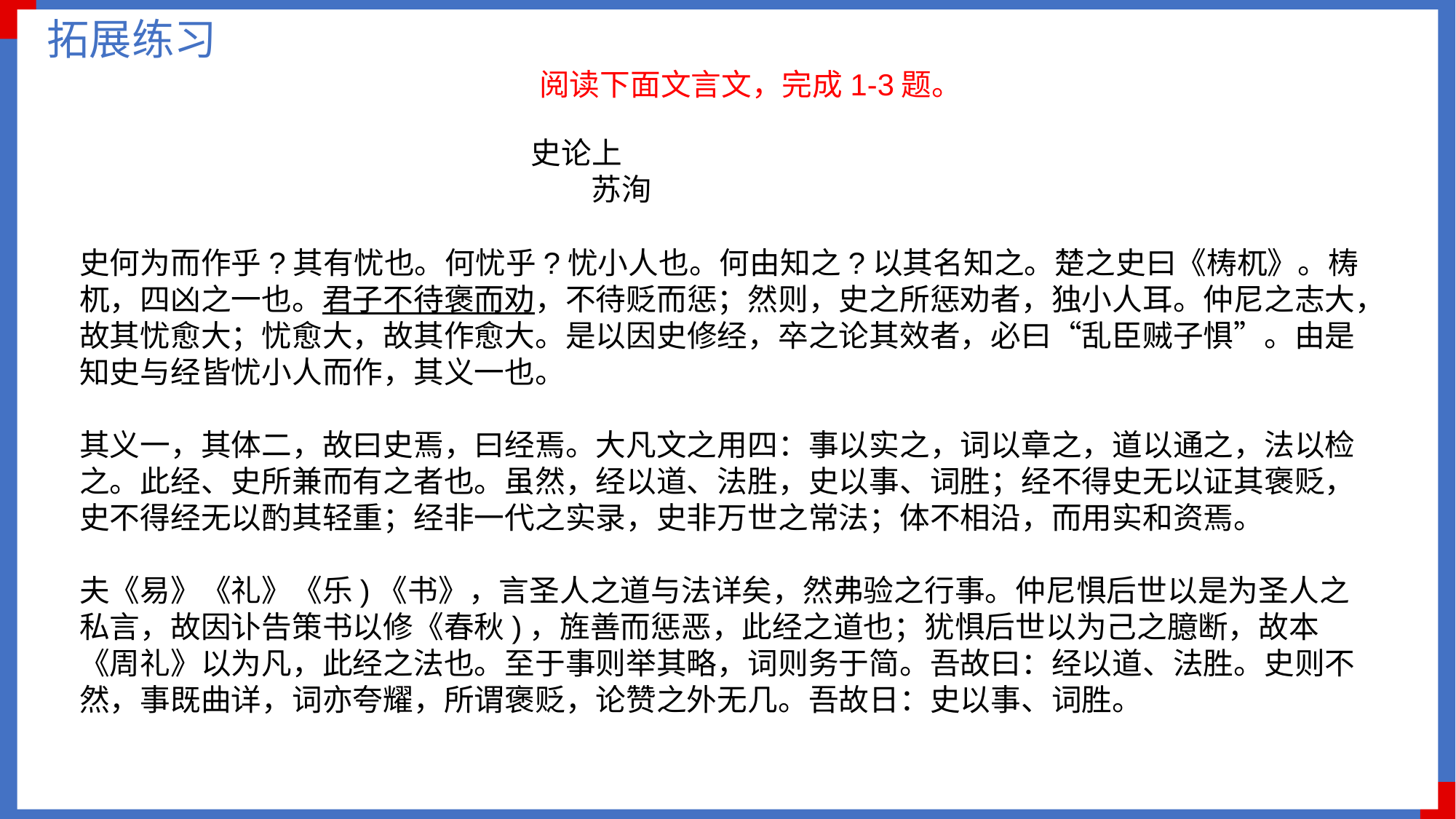

拓展练习
阅读下面文言文，完成1-3题。
                                                                  史论上
                                                                           苏洵

史何为而作乎?其有忧也。何忧乎?忧小人也。何由知之?以其名知之。楚之史曰《梼杌》。梼杌，四凶之一也。君子不待褒而劝，不待贬而惩；然则，史之所惩劝者，独小人耳。仲尼之志大，故其忧愈大；忧愈大，故其作愈大。是以因史修经，卒之论其效者，必曰“乱臣贼子惧”。由是知史与经皆忧小人而作，其义一也。

其义一，其体二，故曰史焉，曰经焉。大凡文之用四：事以实之，词以章之，道以通之，法以检之。此经、史所兼而有之者也。虽然，经以道、法胜，史以事、词胜；经不得史无以证其褒贬，史不得经无以酌其轻重；经非一代之实录，史非万世之常法；体不相沿，而用实和资焉。

夫《易》《礼》《乐)《书》，言圣人之道与法详矣，然弗验之行事。仲尼惧后世以是为圣人之私言，故因讣告策书以修《春秋)，旌善而惩恶，此经之道也；犹惧后世以为己之臆断，故本《周礼》以为凡，此经之法也。至于事则举其略，词则务于简。吾故曰：经以道、法胜。史则不然，事既曲详，词亦夸耀，所谓褒贬，论赞之外无几。吾故日：史以事、词胜。